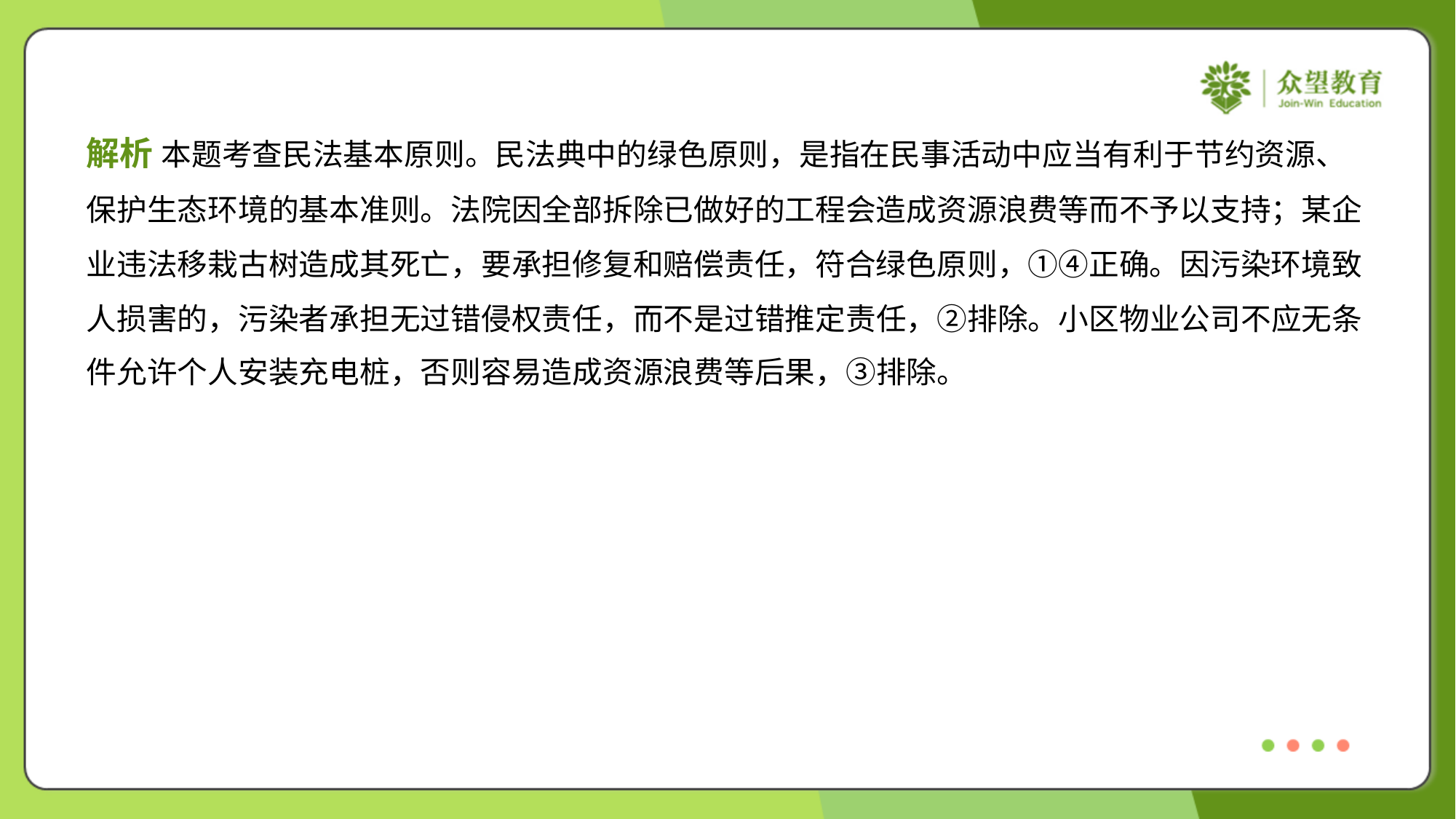

解析 本题考查民法基本原则。民法典中的绿色原则，是指在民事活动中应当有利于节约资源、
保护生态环境的基本准则。法院因全部拆除已做好的工程会造成资源浪费等而不予以支持；某企
业违法移栽古树造成其死亡，要承担修复和赔偿责任，符合绿色原则，①④正确。因污染环境致
人损害的，污染者承担无过错侵权责任，而不是过错推定责任，②排除。小区物业公司不应无条
件允许个人安装充电桩，否则容易造成资源浪费等后果，③排除。